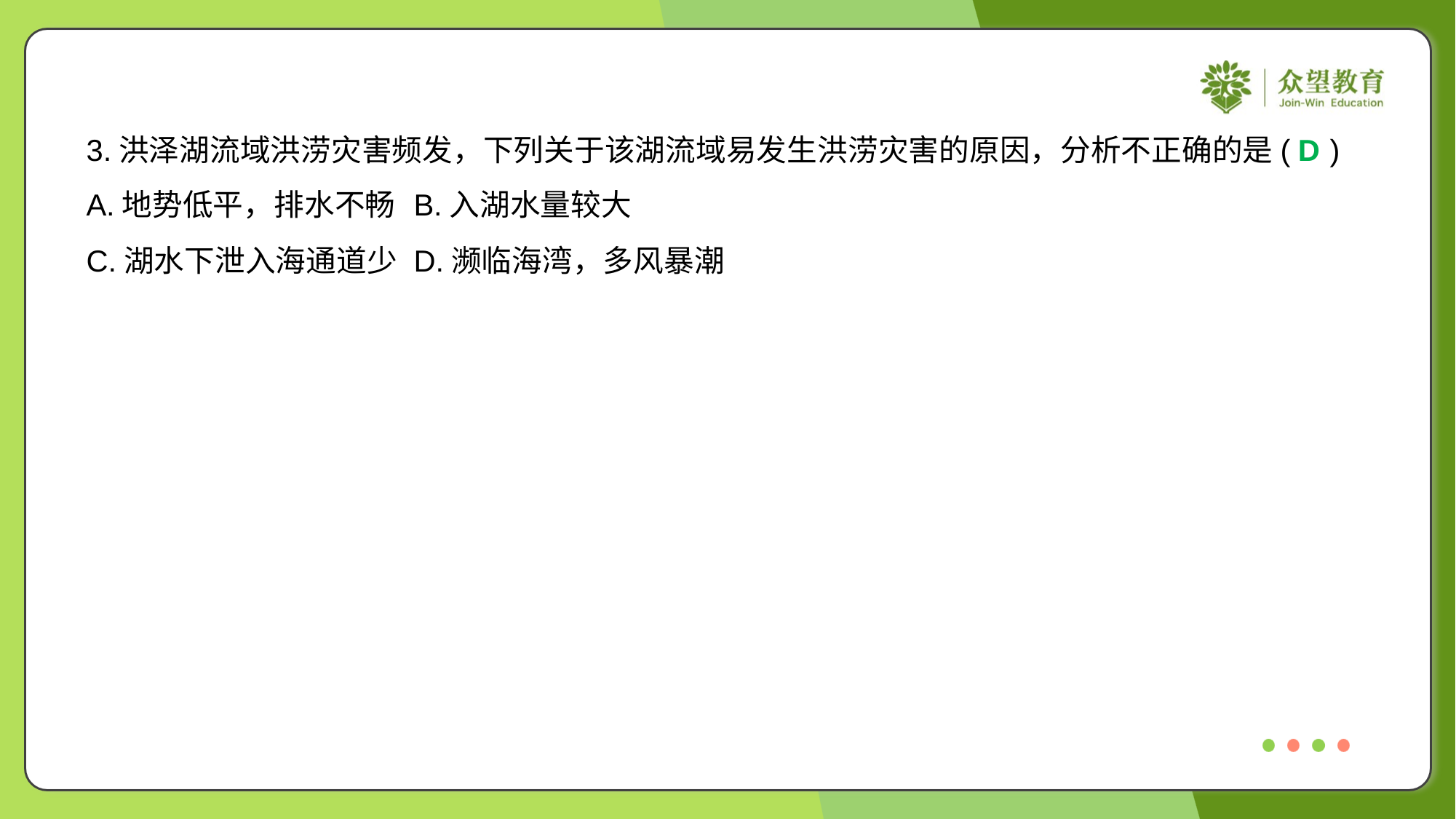

3.洪泽湖流域洪涝灾害频发，下列关于该湖流域易发生洪涝灾害的原因，分析不正确的是(     )
D
A.地势低平，排水不畅	B.入湖水量较大
C.湖水下泄入海通道少	D.濒临海湾，多风暴潮